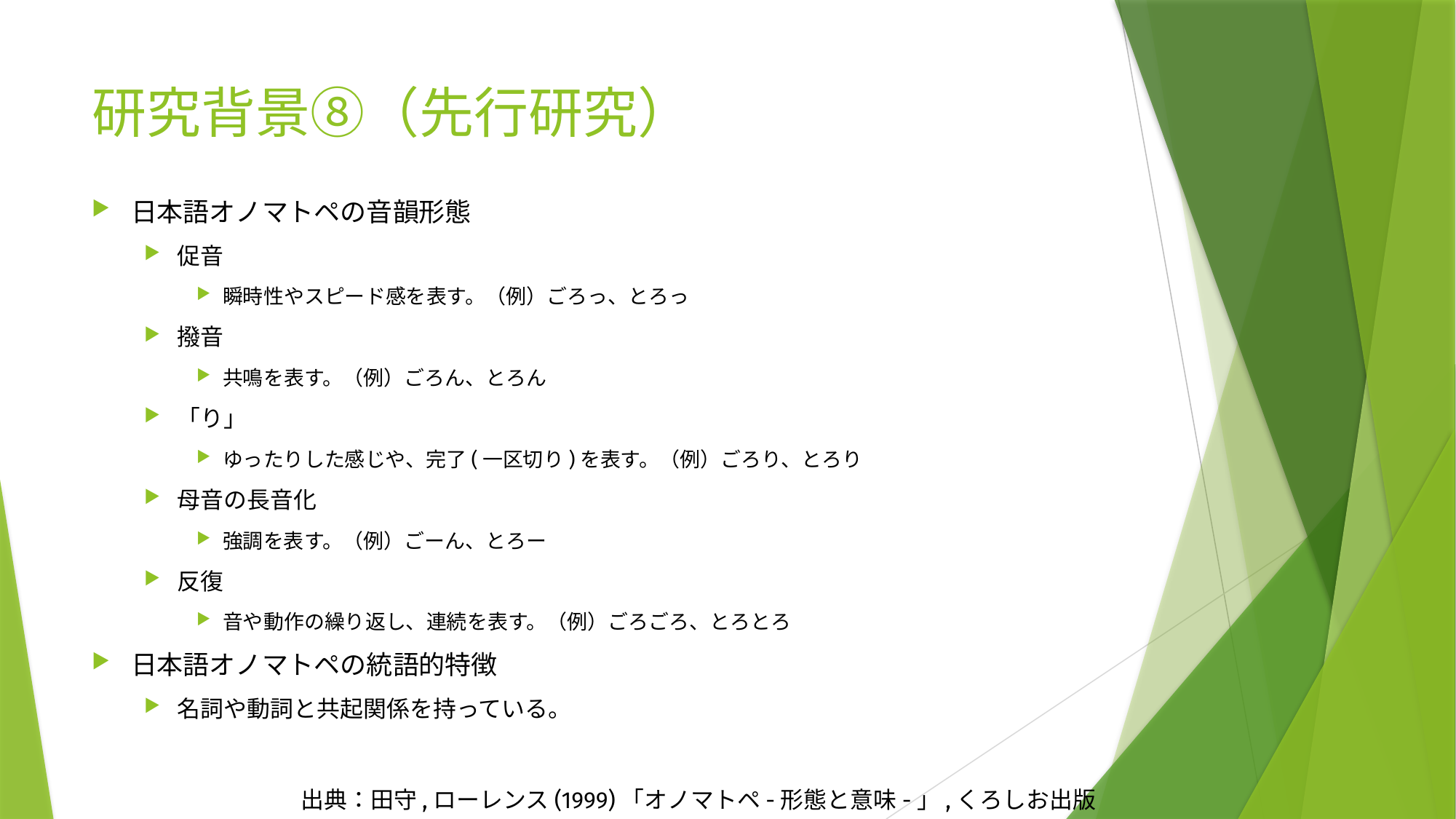

# 研究背景⑧（先行研究）
日本語オノマトペの音韻形態
促音
瞬時性やスピード感を表す。（例）ごろっ、とろっ
撥音
共鳴を表す。（例）ごろん、とろん
「り」
ゆったりした感じや、完了(一区切り)を表す。（例）ごろり、とろり
母音の長音化
強調を表す。（例）ごーん、とろー
反復
音や動作の繰り返し、連続を表す。（例）ごろごろ、とろとろ
日本語オノマトペの統語的特徴
名詞や動詞と共起関係を持っている。

出典：田守,ローレンス(1999)「オノマトペ-形態と意味-」,くろしお出版